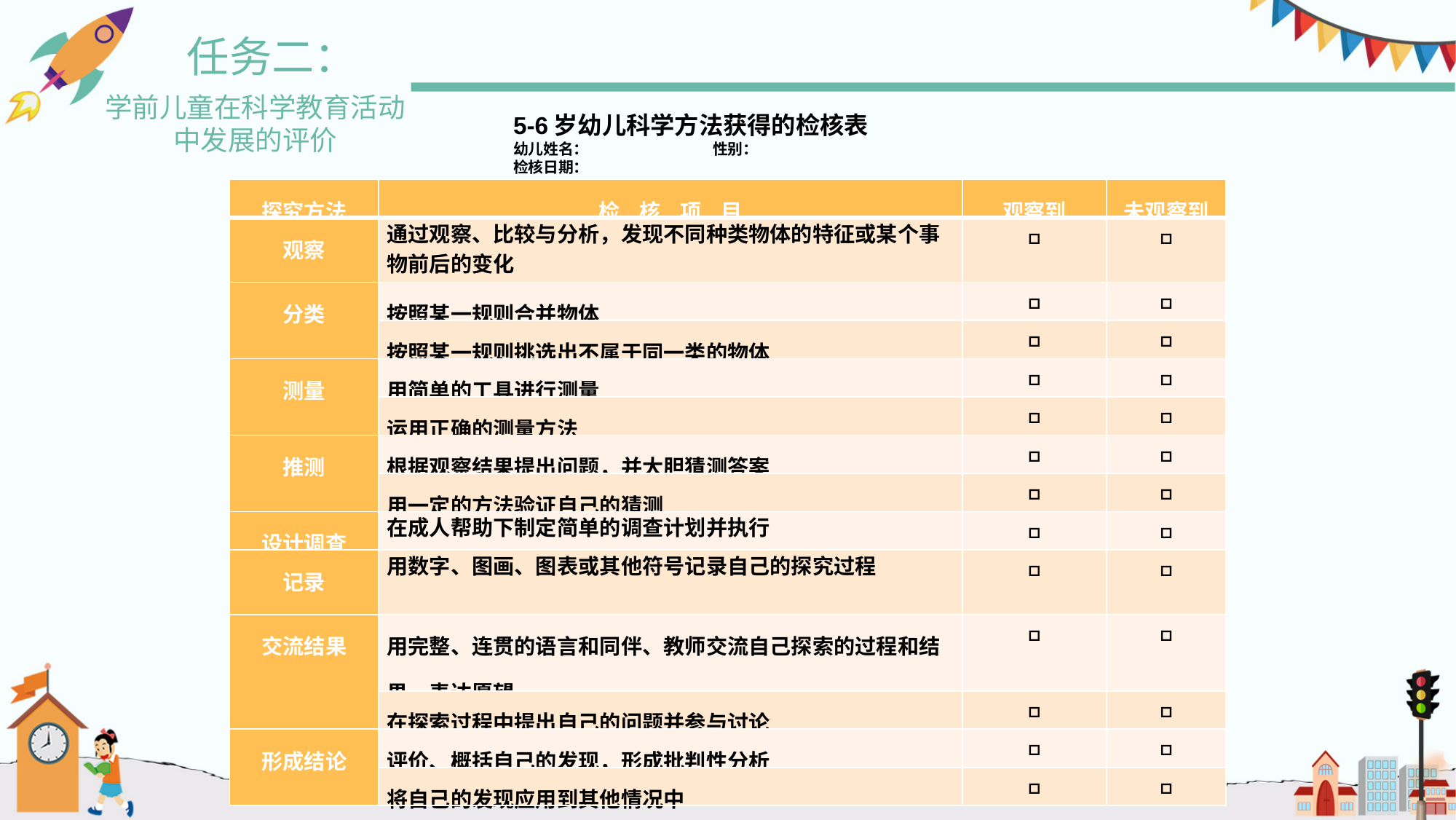

任务二：

学前儿童在科学教育活动
中发展的评价
5-6岁幼儿科学方法获得的检核表
幼儿姓名：                                    性别：
检核日期：

| 探究方法 | 检 核 项 目 | 观察到 | 未观察到 |
| --- | --- | --- | --- |
| 观察 | 通过观察、比较与分析，发现不同种类物体的特征或某个事物前后的变化 | □ | □ |
| 分类 | 按照某一规则合并物体 | □ | □ |
|  | 按照某一规则挑选出不属于同一类的物体 | □ | □ |
| 测量 | 用简单的工具进行测量 | □ | □ |
|  | 运用正确的测量方法 | □ | □ |
| 推测 | 根据观察结果提出问题，并大胆猜测答案 | □ | □ |
|  | 用一定的方法验证自己的猜测 | □ | □ |
| 设计调查 | 在成人帮助下制定简单的调查计划并执行 | □ | □ |
| 记录 | 用数字、图画、图表或其他符号记录自己的探究过程 | □ | □ |
| 交流结果 | 用完整、连贯的语言和同伴、教师交流自己探索的过程和结果，表达愿望 | □ | □ |
|  | 在探索过程中提出自己的问题并参与讨论 | □ | □ |
| 形成结论 | 评价、概括自己的发现，形成批判性分析 | □ | □ |
|  | 将自己的发现应用到其他情况中 | □ | □ |